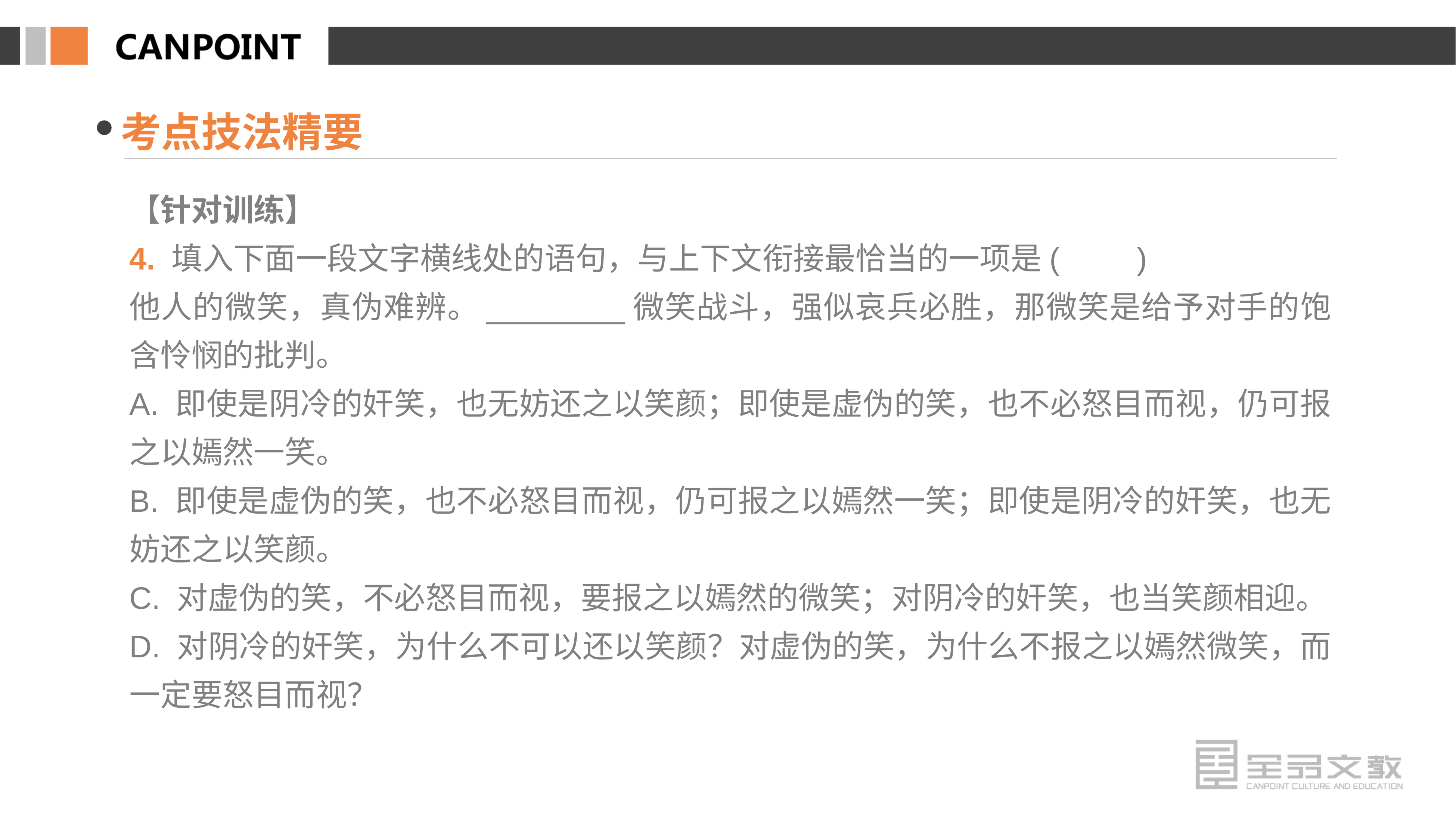

考点技法精要

【针对训练】
4. 填入下面一段文字横线处的语句，与上下文衔接最恰当的一项是(　　)
他人的微笑，真伪难辨。________微笑战斗，强似哀兵必胜，那微笑是给予对手的饱含怜悯的批判。
A. 即使是阴冷的奸笑，也无妨还之以笑颜；即使是虚伪的笑，也不必怒目而视，仍可报之以嫣然一笑。
B. 即使是虚伪的笑，也不必怒目而视，仍可报之以嫣然一笑；即使是阴冷的奸笑，也无妨还之以笑颜。
C. 对虚伪的笑，不必怒目而视，要报之以嫣然的微笑；对阴冷的奸笑，也当笑颜相迎。
D. 对阴冷的奸笑，为什么不可以还以笑颜？对虚伪的笑，为什么不报之以嫣然微笑，而一定要怒目而视？